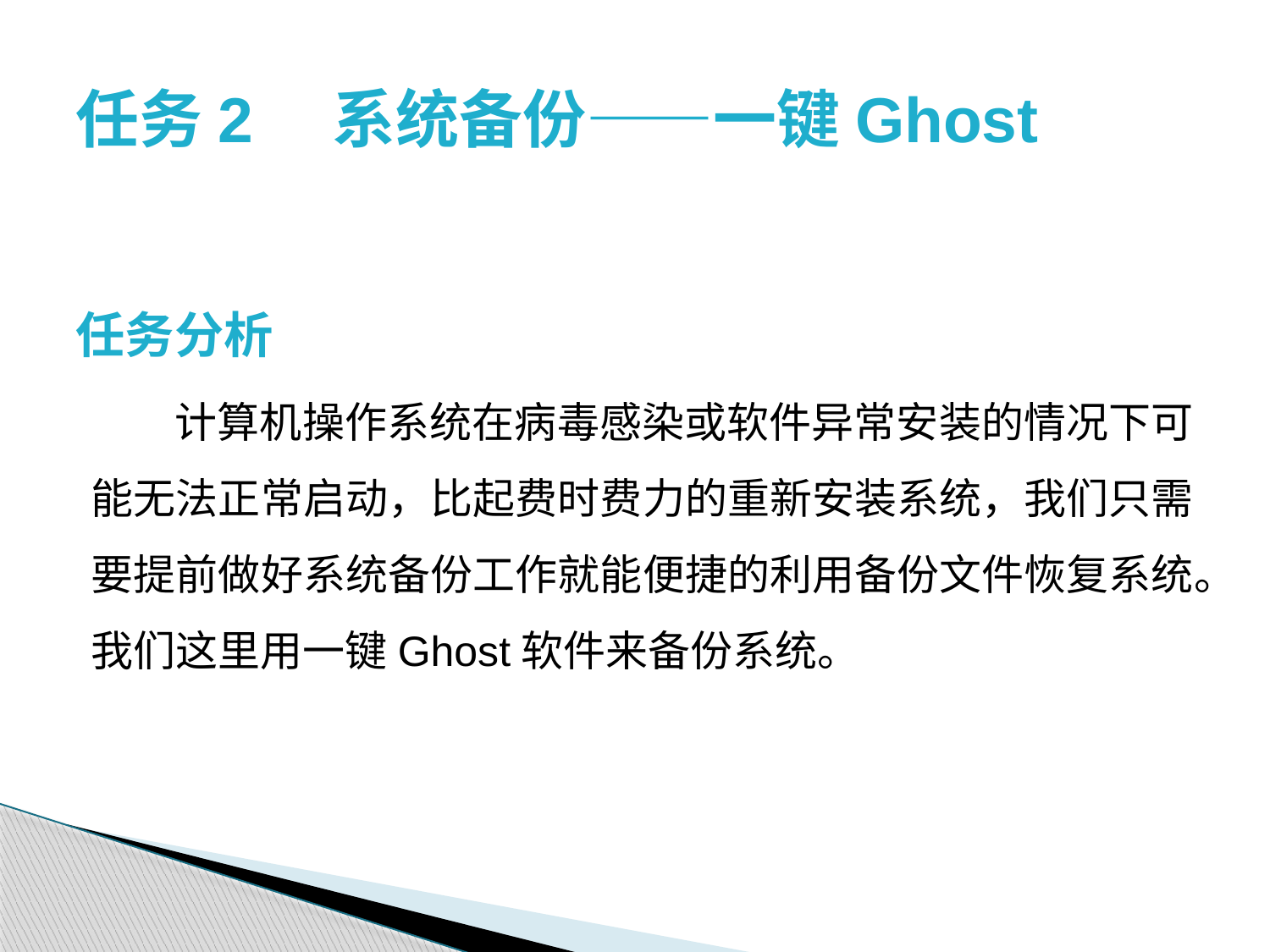

# 任务2　系统备份——一键Ghost
任务分析
计算机操作系统在病毒感染或软件异常安装的情况下可能无法正常启动，比起费时费力的重新安装系统，我们只需要提前做好系统备份工作就能便捷的利用备份文件恢复系统。我们这里用一键Ghost软件来备份系统。